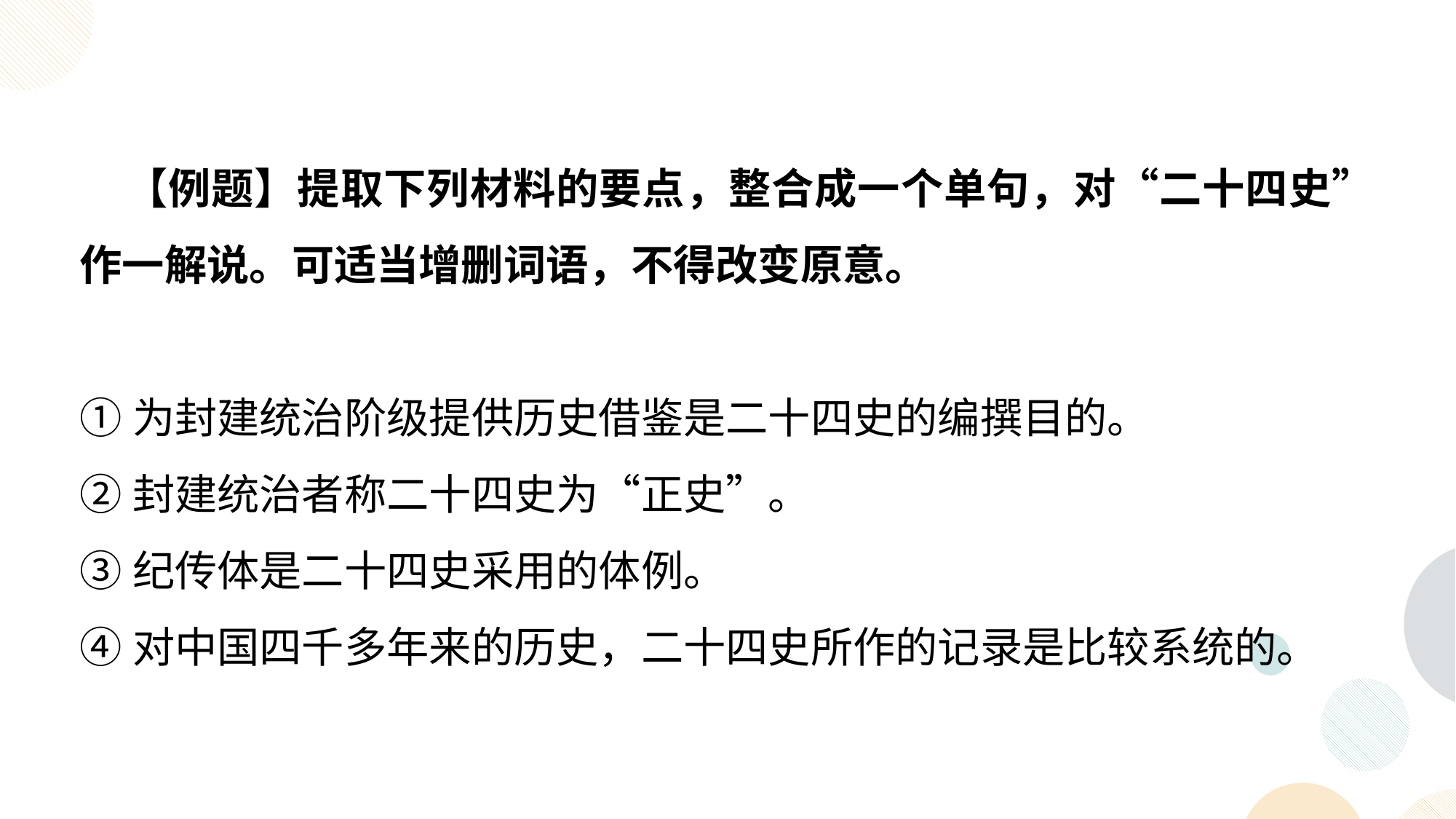

【例题】提取下列材料的要点，整合成一个单句，对“二十四史”作一解说。可适当增删词语，不得改变原意。

①为封建统治阶级提供历史借鉴是二十四史的编撰目的。
②封建统治者称二十四史为“正史”。
③纪传体是二十四史采用的体例。
④对中国四千多年来的历史，二十四史所作的记录是比较系统的。